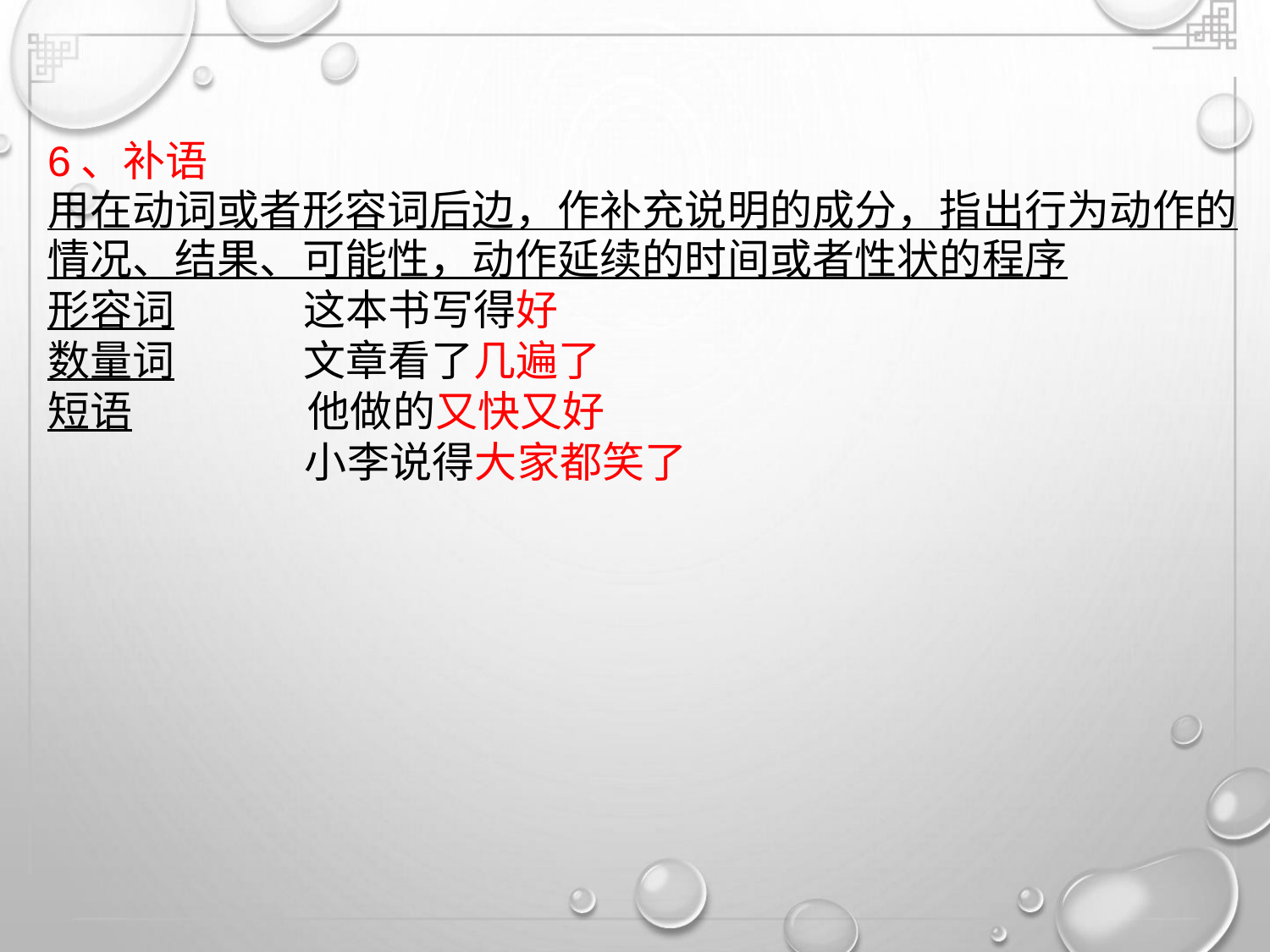

6、补语
用在动词或者形容词后边，作补充说明的成分，指出行为动作的
情况、结果、可能性，动作延续的时间或者性状的程序
形容词
数量词
短语
这本书写得好
文章看了几遍了
他做的又快又好
小李说得大家都笑了